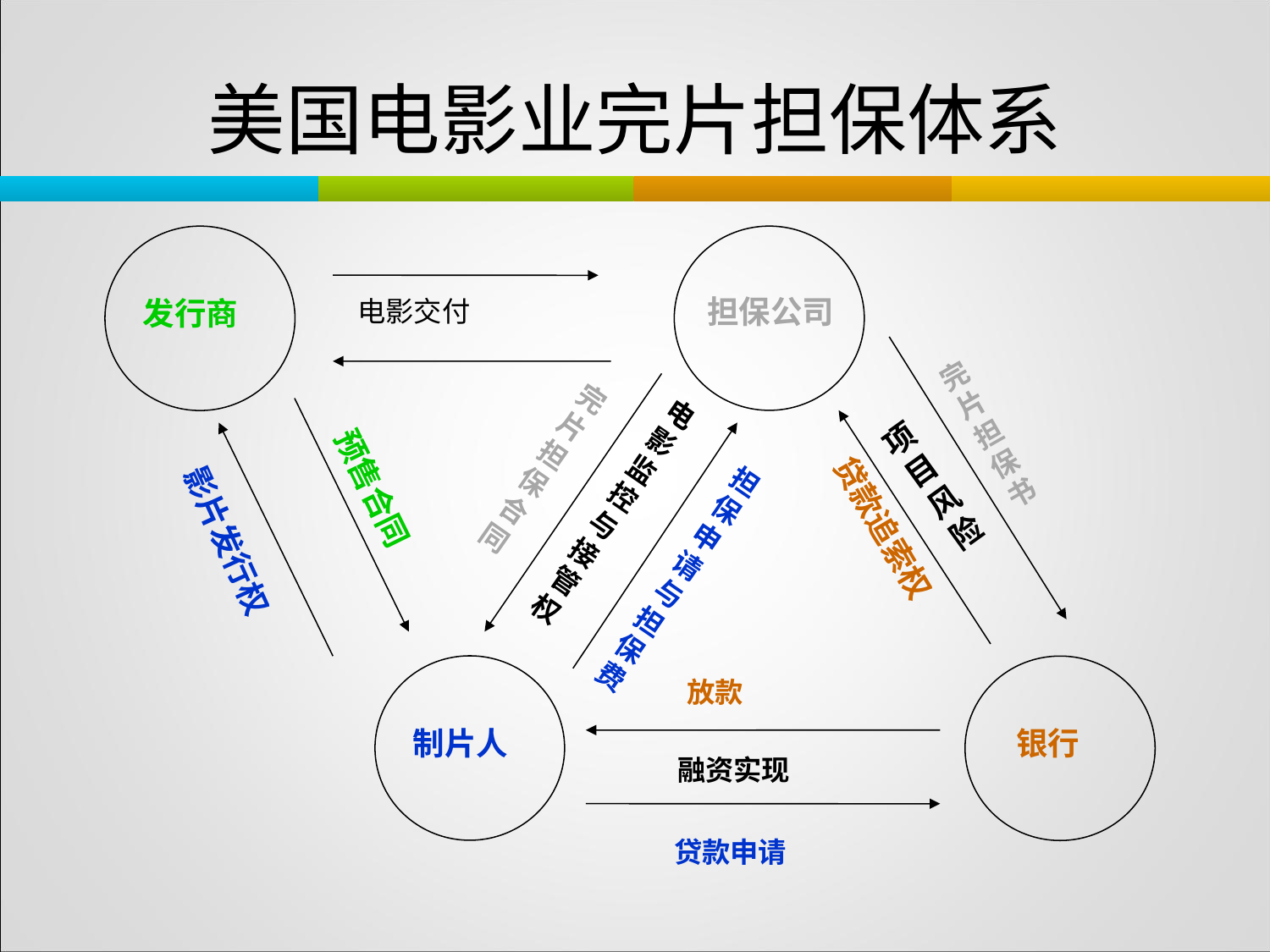

# 美国电影业完片担保体系

发行商

担保公司
电影交付

完片担保书

完片担保合同

电影监控与接管权

项目风险

担保申请与担保费

预售合同
贷款追索权
影片发行权

制片人

放款
银行

融资实现

贷款申请